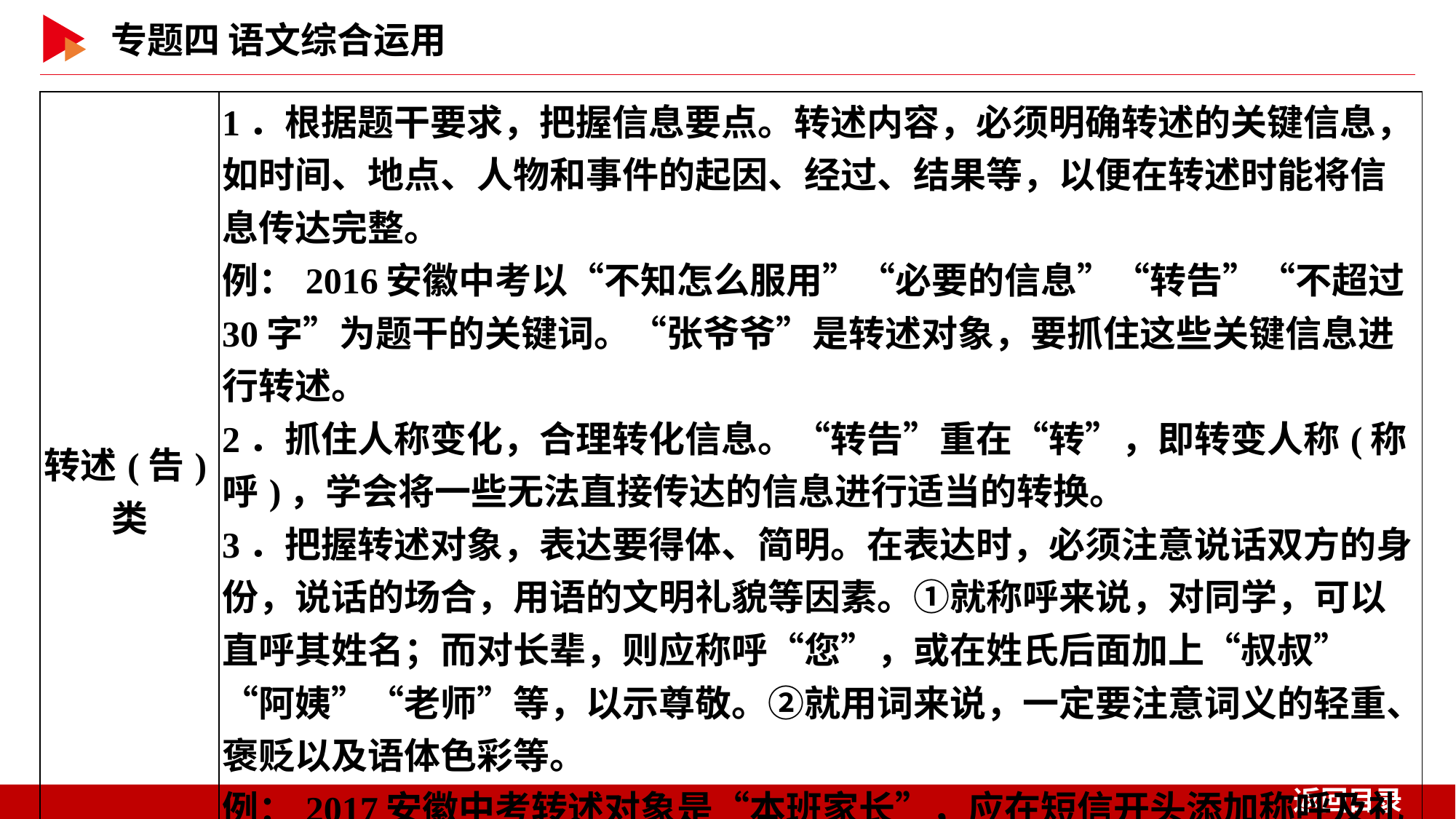

| 转述(告)类 | 1．根据题干要求，把握信息要点。转述内容，必须明确转述的关键信息，如时间、地点、人物和事件的起因、经过、结果等，以便在转述时能将信息传达完整。 例：2016安徽中考以“不知怎么服用”“必要的信息”“转告”“不超过30字”为题干的关键词。“张爷爷”是转述对象，要抓住这些关键信息进行转述。 2．抓住人称变化，合理转化信息。“转告”重在“转”，即转变人称(称呼)，学会将一些无法直接传达的信息进行适当的转换。 3．把握转述对象，表达要得体、简明。在表达时，必须注意说话双方的身份，说话的场合，用语的文明礼貌等因素。①就称呼来说，对同学，可以直呼其姓名；而对长辈，则应称呼“您”，或在姓氏后面加上“叔叔”“阿姨”“老师”等，以示尊敬。②就用词来说，一定要注意词义的轻重、褒贬以及语体色彩等。 例：2017安徽中考转述对象是“本班家长”，应在短信开头添加称呼及礼貌用语；2016安徽中考转述的对象是“张爷爷”，要用敬称。 |
| --- | --- |